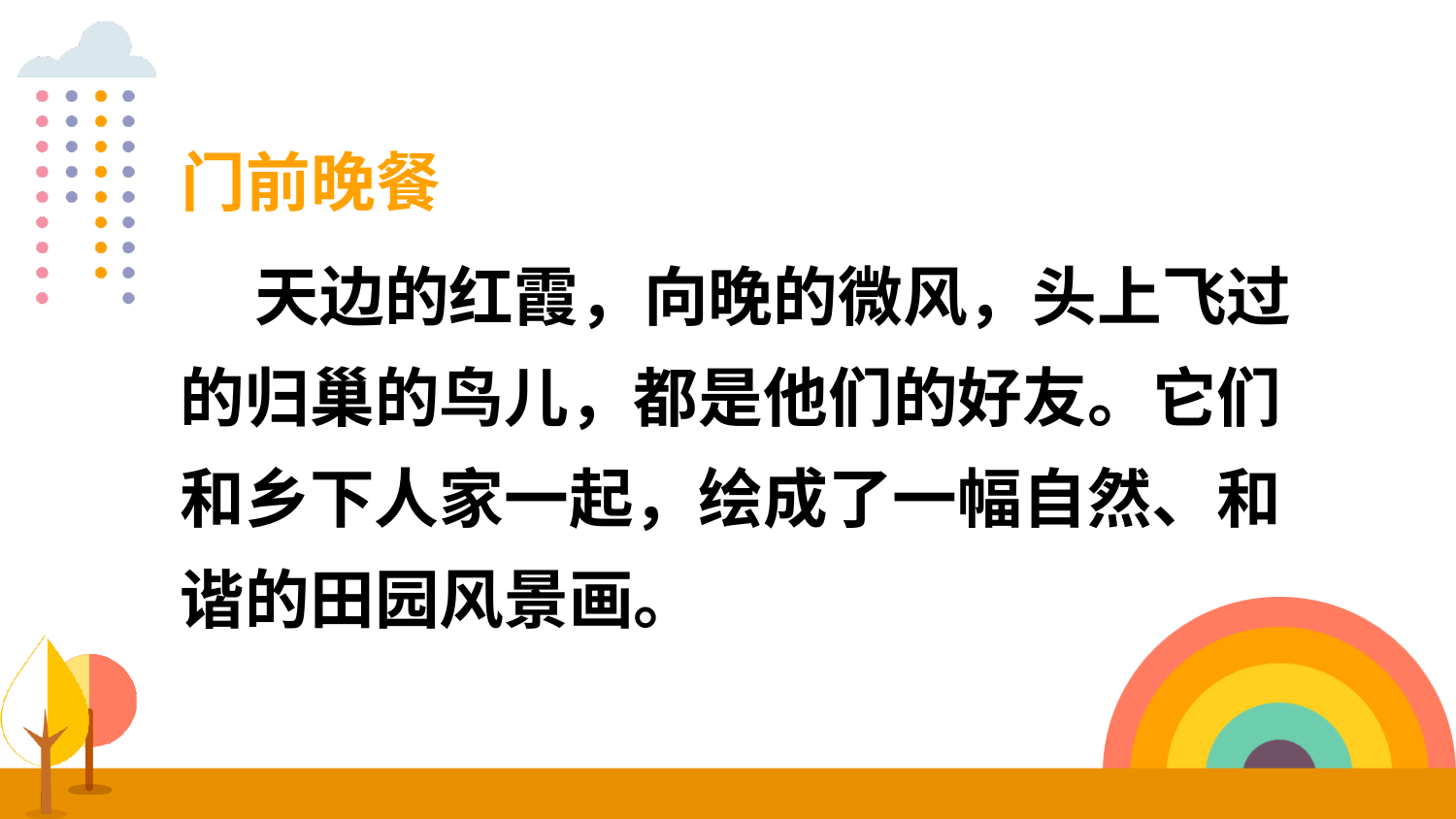

门前晚餐
    天边的红霞，向晚的微风，头上飞过的归巢的鸟儿，都是他们的好友。它们和乡下人家一起，绘成了一幅自然、和谐的田园风景画。